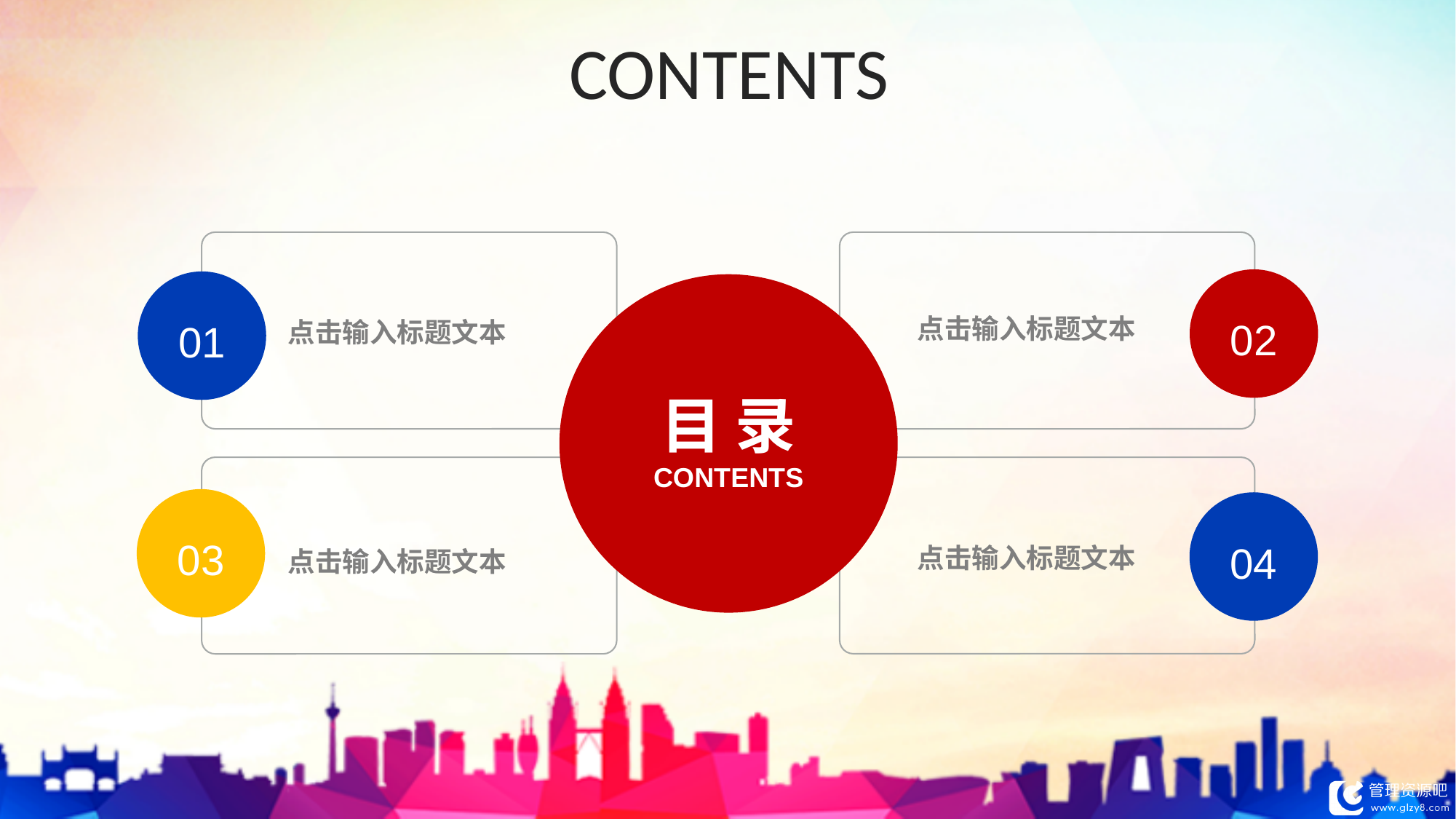

CONTENTS

02
点击输入标题文本
点击输入标题文本
01
目 录
CONTENTS

03
04
点击输入标题文本
点击输入标题文本